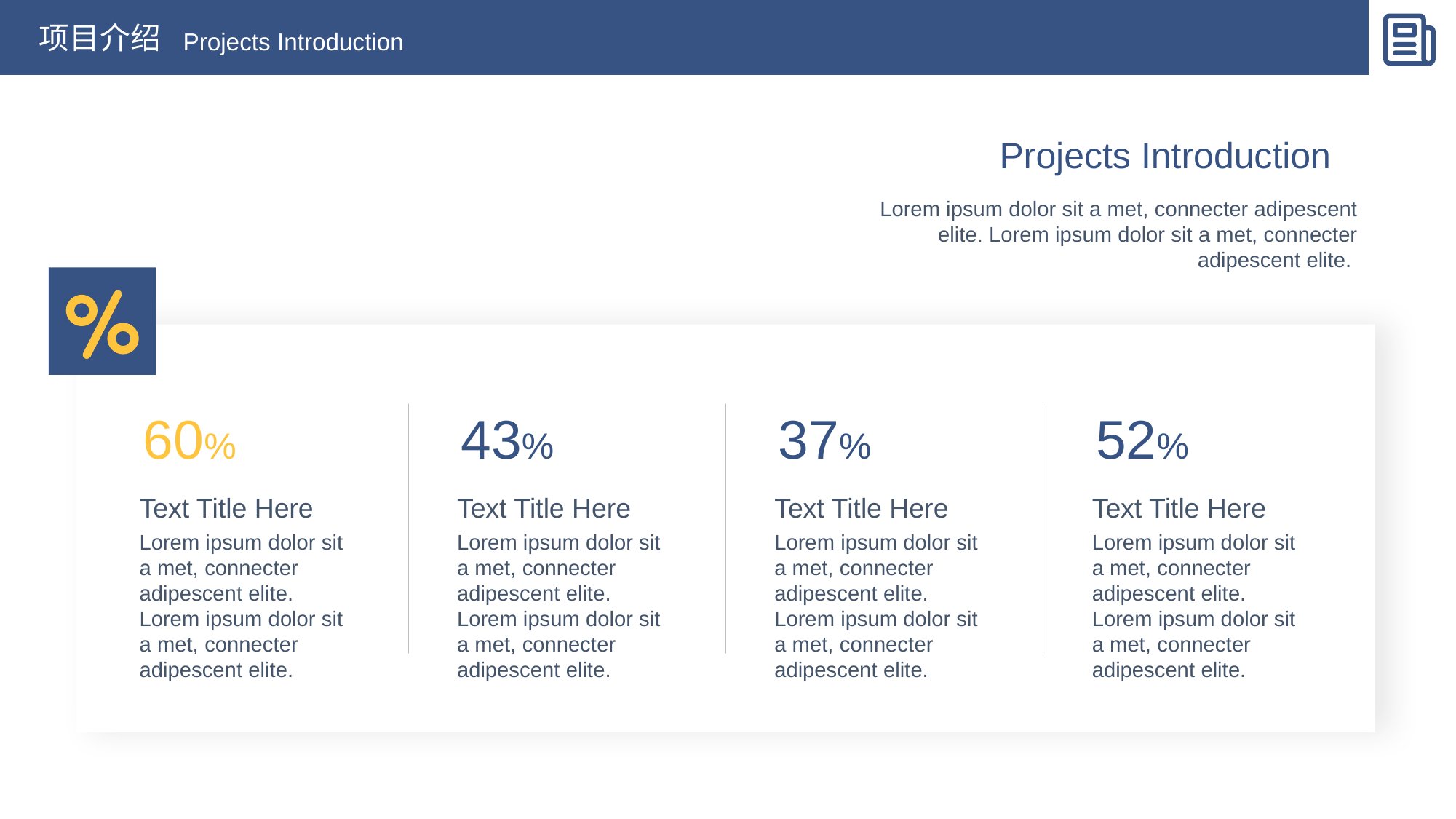

项目介绍
Projects Introduction

Projects Introduction
Lorem ipsum dolor sit a met, connecter adipescent elite. Lorem ipsum dolor sit a met, connecter adipescent elite.

60%
43%
37%
52%

Text Title Here
Lorem ipsum dolor sit a met, connecter adipescent elite. Lorem ipsum dolor sit a met, connecter adipescent elite.
Text Title Here
Lorem ipsum dolor sit a met, connecter adipescent elite. Lorem ipsum dolor sit a met, connecter adipescent elite.
Text Title Here
Lorem ipsum dolor sit a met, connecter adipescent elite. Lorem ipsum dolor sit a met, connecter adipescent elite.
Text Title Here
Lorem ipsum dolor sit a met, connecter adipescent elite. Lorem ipsum dolor sit a met, connecter adipescent elite.